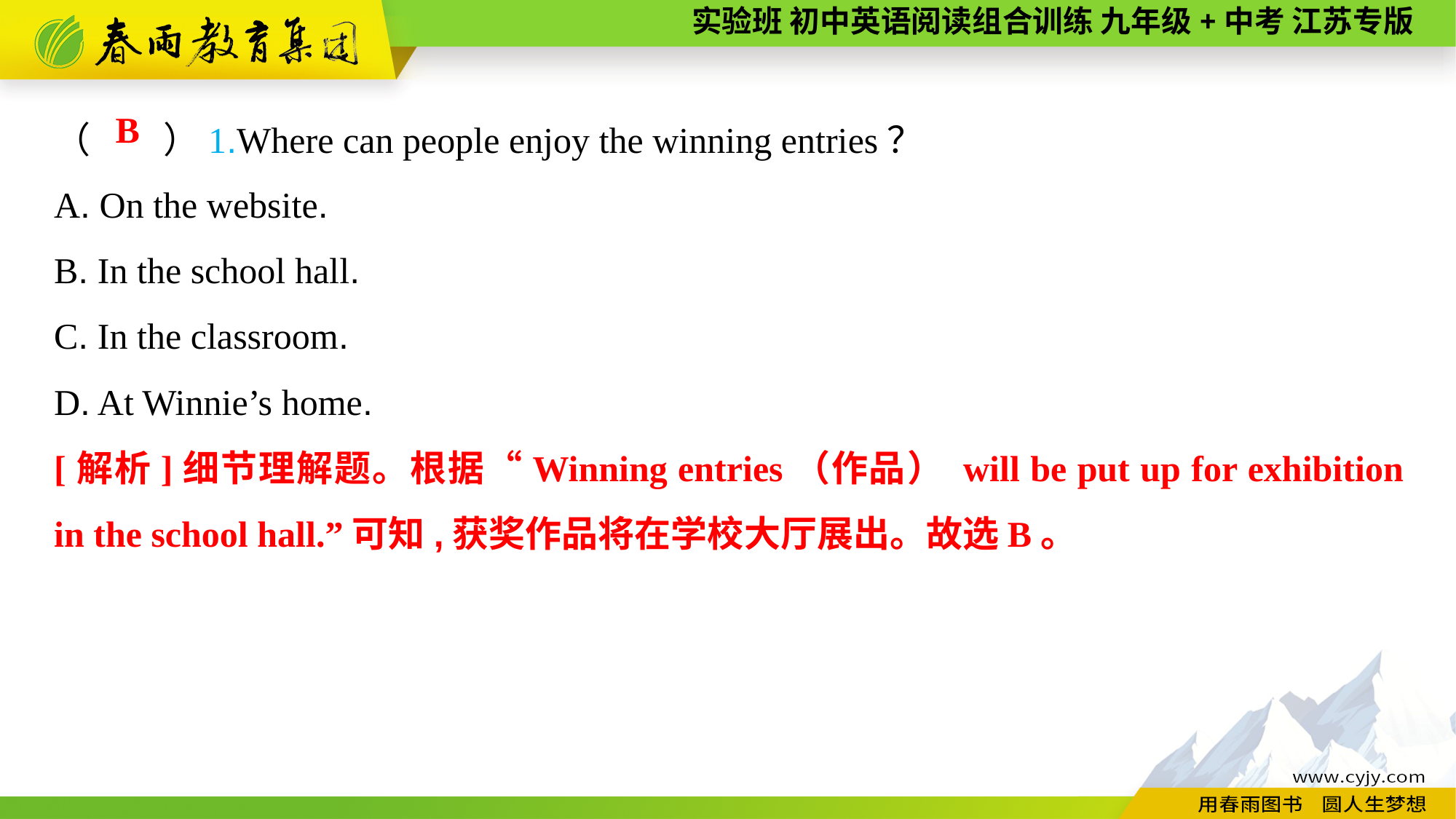

（　　）1.Where can people enjoy the winning entries？
A. On the website.
B. In the school hall.
C. In the classroom.
D. At Winnie’s home.
B
[解析]细节理解题。根据“Winning entries（作品） will be put up for exhibition in the school hall.”可知,获奖作品将在学校大厅展出。故选B。